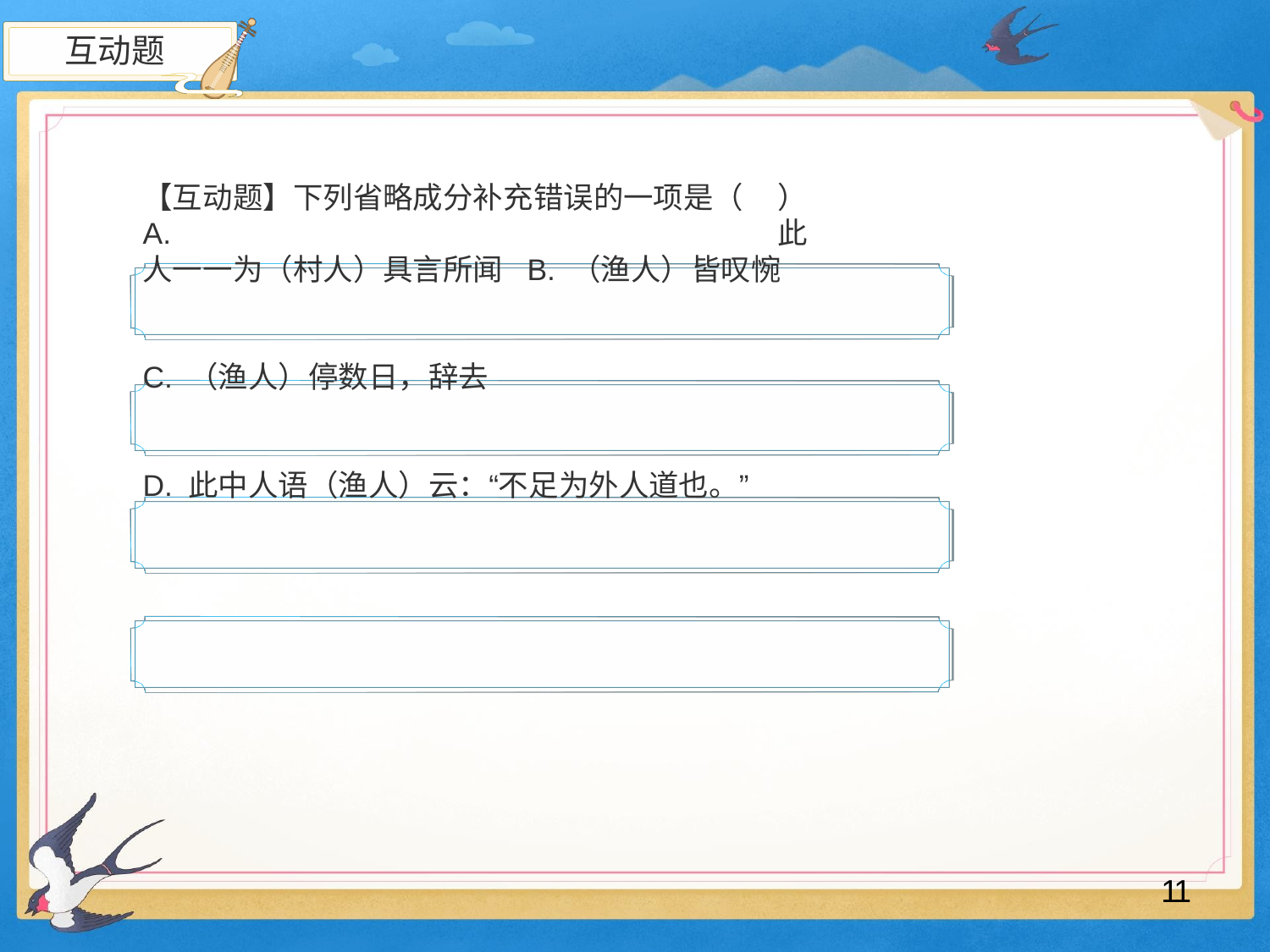

互动题
【互动题】下列省略成分补充错误的一项是（	）
A.	此人一一为（村人）具言所闻  B. （渔人）皆叹惋

C. （渔人）停数日，辞去

D. 此中人语（渔人）云：“不足为外人道也。”

11